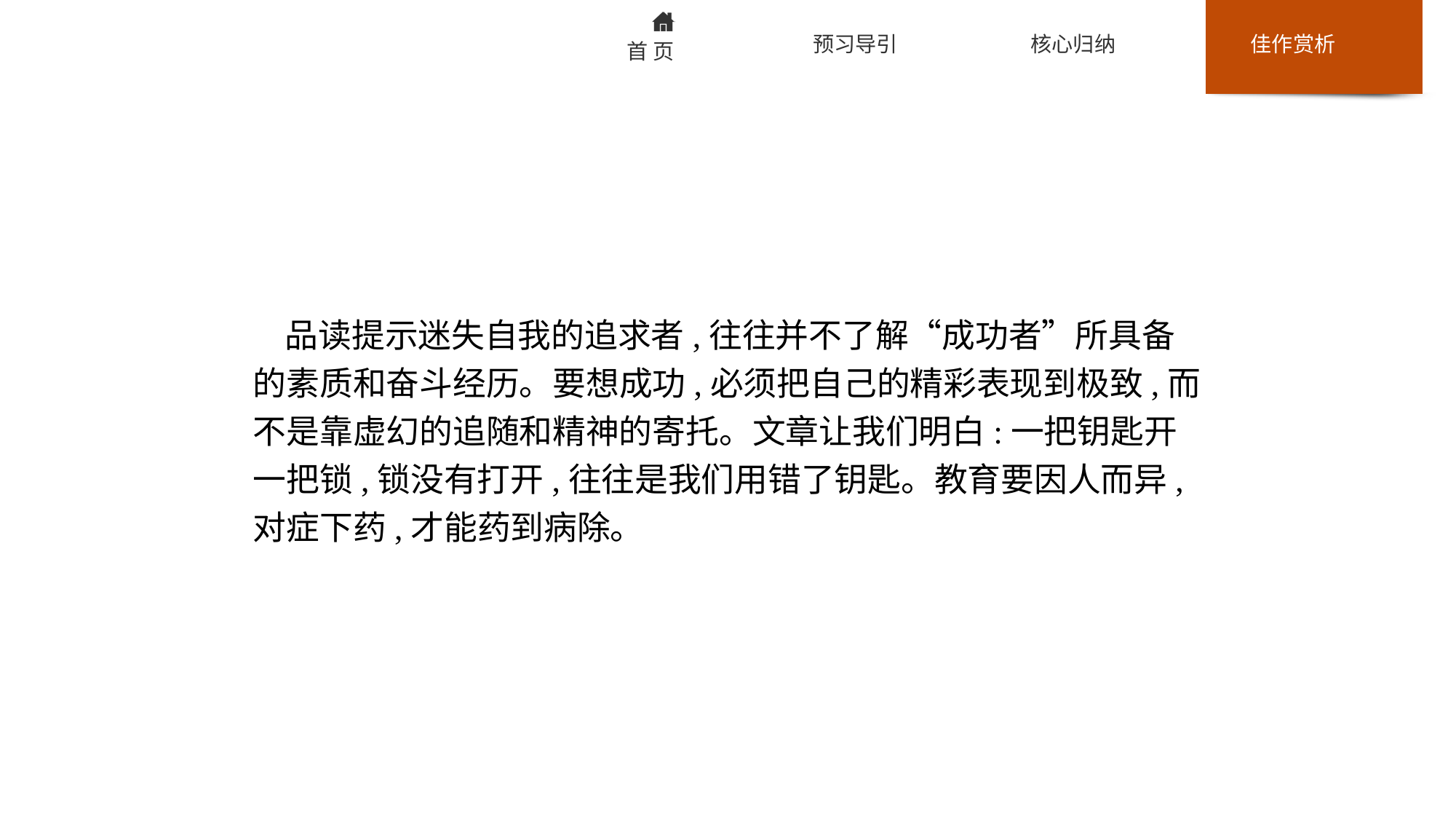

品读提示迷失自我的追求者,往往并不了解“成功者”所具备的素质和奋斗经历。要想成功,必须把自己的精彩表现到极致,而不是靠虚幻的追随和精神的寄托。文章让我们明白:一把钥匙开一把锁,锁没有打开,往往是我们用错了钥匙。教育要因人而异,对症下药,才能药到病除。